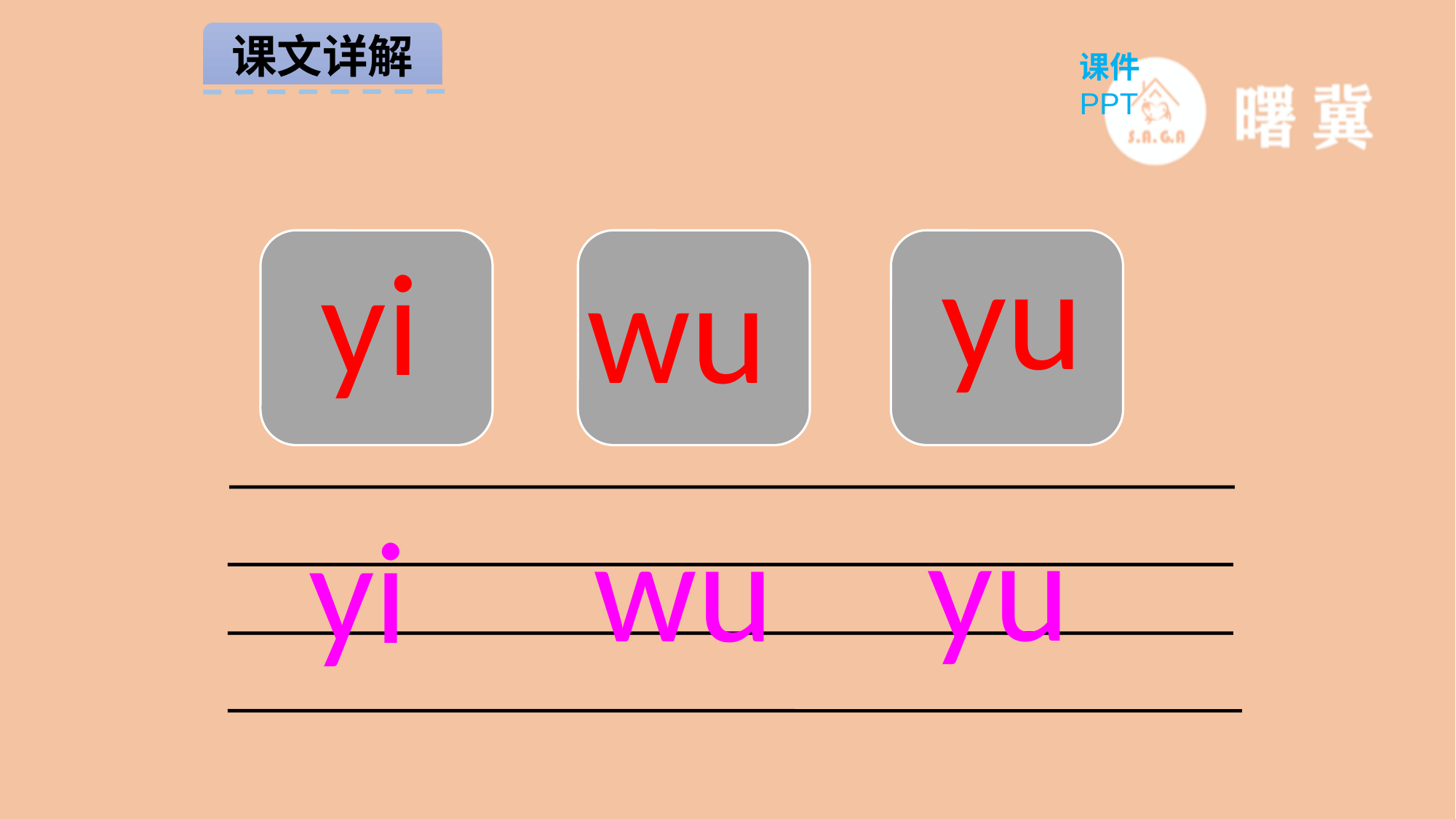

课文详解
课件PPT
yu
yi

wu

yu
wu
yi